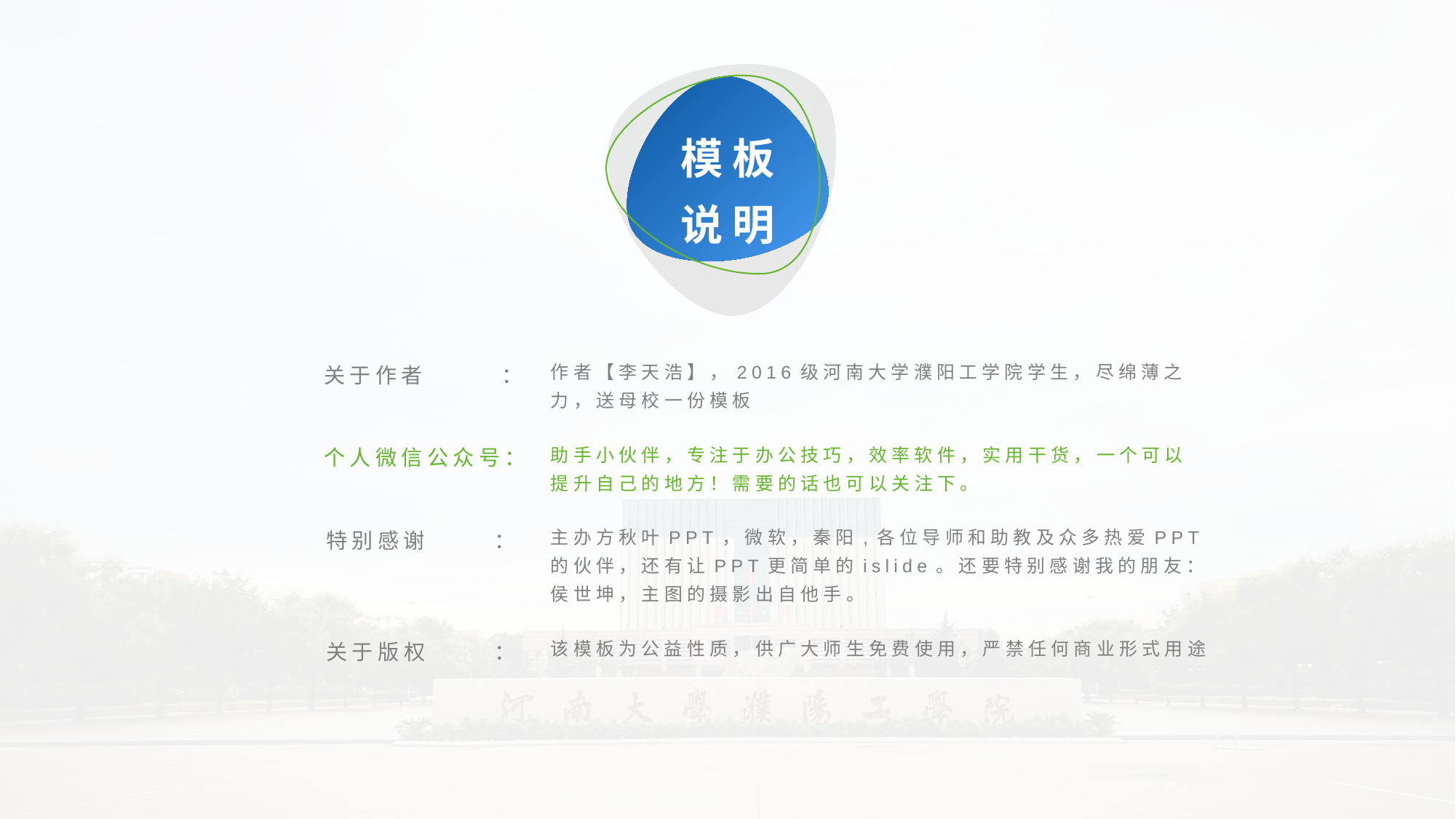

模板
说明
关于作者        ：
作者【李天浩】，2016级河南大学濮阳工学院学生，尽绵薄之力，送母校一份模板

个人微信公众号：
助手小伙伴，专注于办公技巧，效率软件，实用干货，一个可以提升自己的地方！需要的话也可以关注下。
特别感谢       ：
主办方秋叶PPT，微软，秦阳,各位导师和助教及众多热爱PPT的伙伴，还有让PPT更简单的islide。还要特别感谢我的朋友：侯世坤，主图的摄影出自他手。
关于版权       ：
该模板为公益性质，供广大师生免费使用，严禁任何商业形式用途